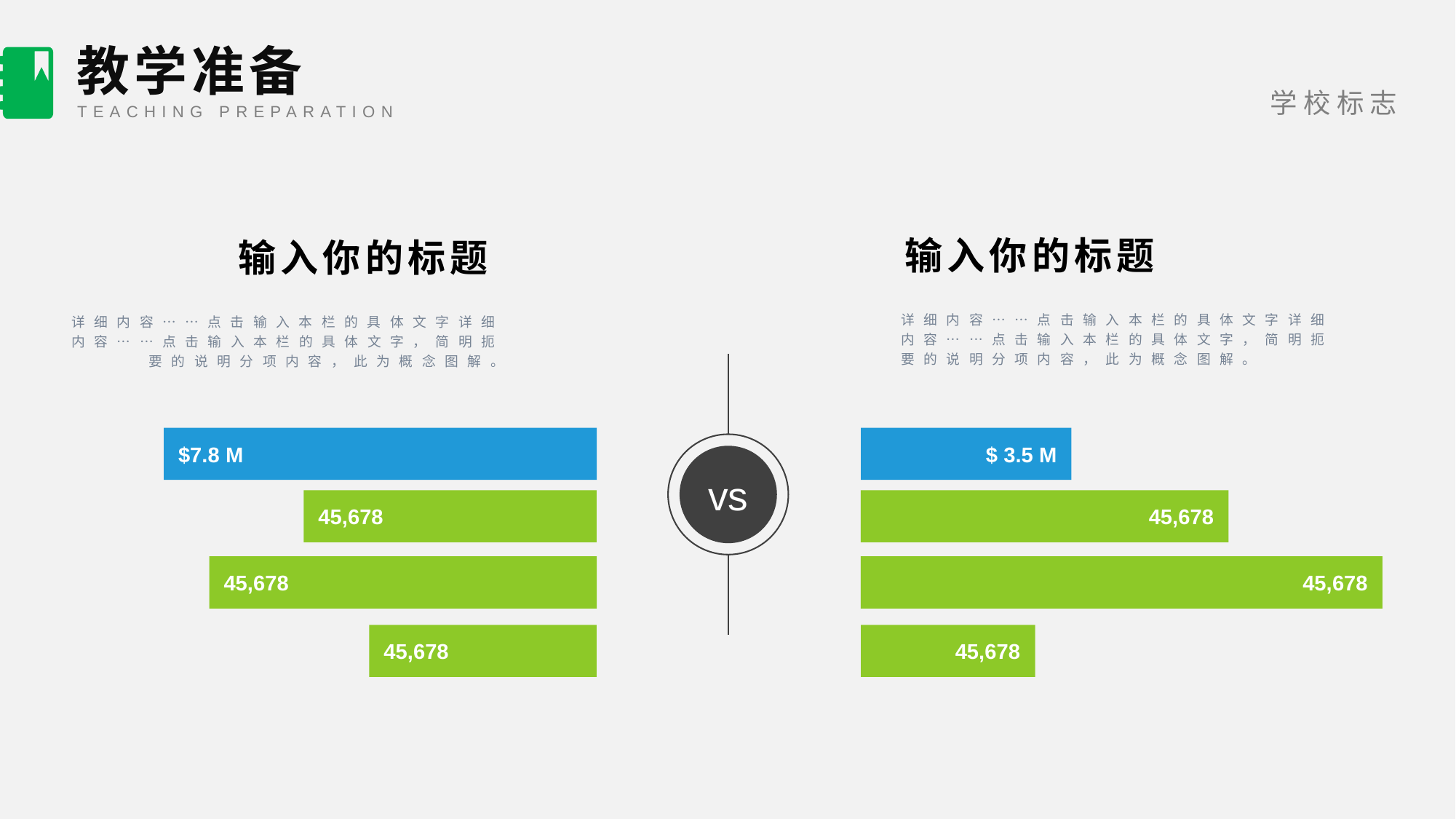

教学准备
TEACHING PREPARATION
输入你的标题
详细内容……点击输入本栏的具体文字详细内容……点击输入本栏的具体文字，简明扼要的说明分项内容，此为概念图解。
输入你的标题
详细内容……点击输入本栏的具体文字详细内容……点击输入本栏的具体文字，简明扼要的说明分项内容，此为概念图解。
$7.8 M
$ 3.5 M

vs
45,678
45,678
45,678
45,678
45,678
45,678